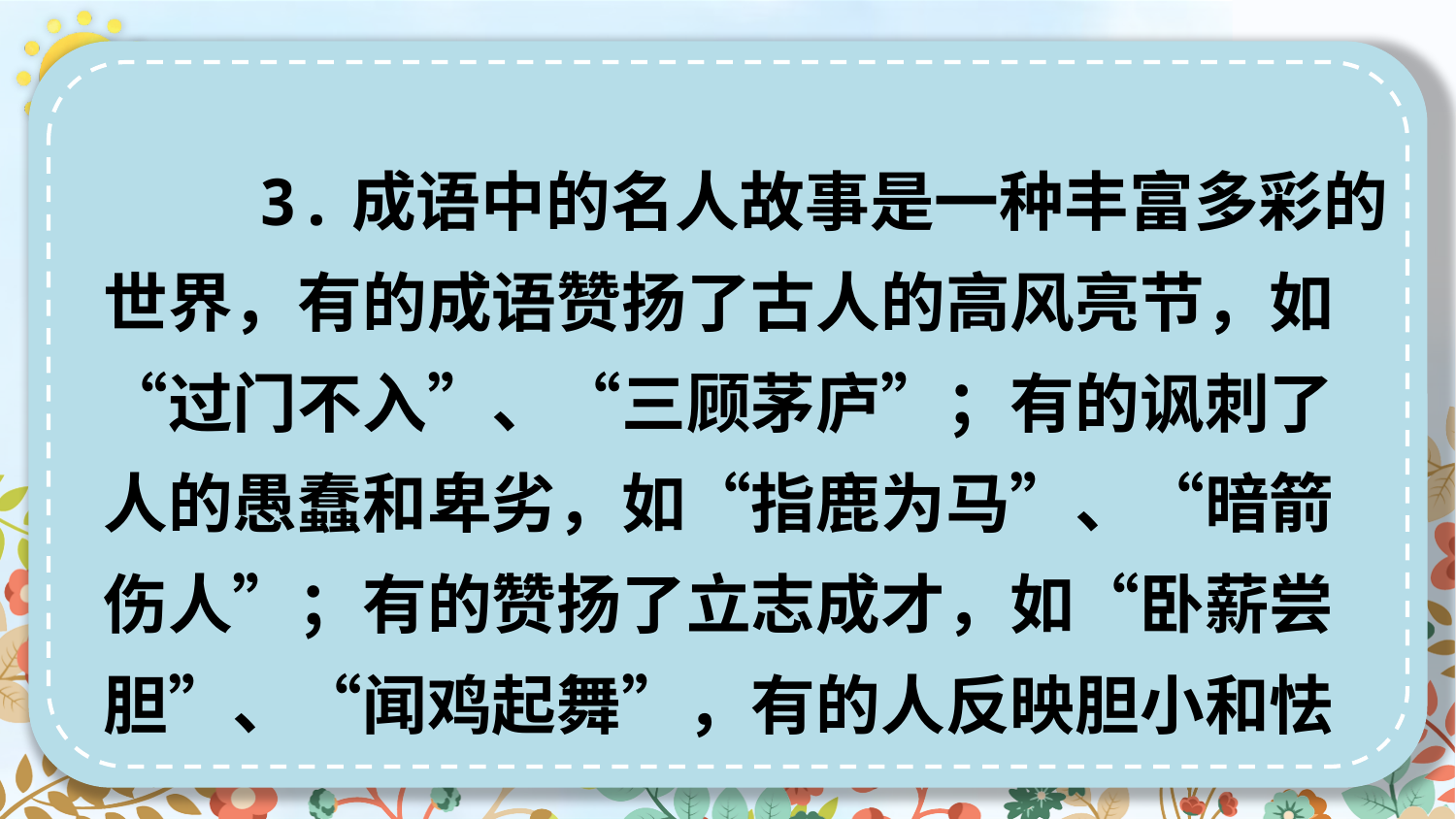

3.成语中的名人故事是一种丰富多彩的世界，有的成语赞扬了古人的高风亮节，如“过门不入”、“三顾茅庐”；有的讽刺了人的愚蠢和卑劣，如“指鹿为马”、“暗箭伤人”；有的赞扬了立志成才，如“卧薪尝胆”、“闻鸡起舞”，有的人反映胆小和怯